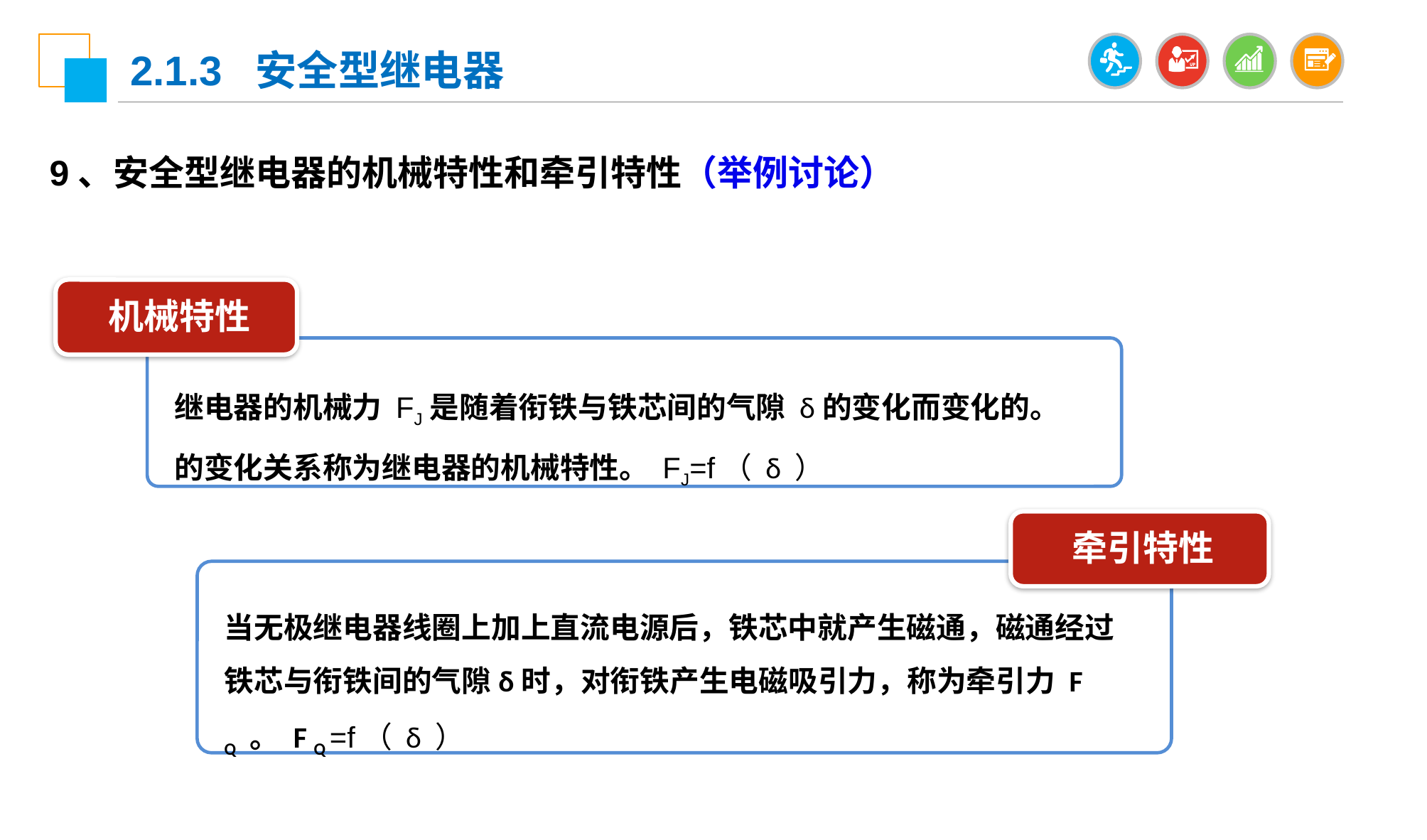

2.1.3  安全型继电器
9、安全型继电器的机械特性和牵引特性（举例讨论）

机械特性

继电器的机械力 FJ是随着衔铁与铁芯间的气隙 δ的变化而变化的。 的变化关系称为继电器的机械特性。 FJ=f（ δ ）

牵引特性

当无极继电器线圈上加上直流电源后，铁芯中就产生磁通，磁通经过铁芯与衔铁间的气隙δ时，对衔铁产生电磁吸引力，称为牵引力 F Q 。 F Q =f（ δ ）